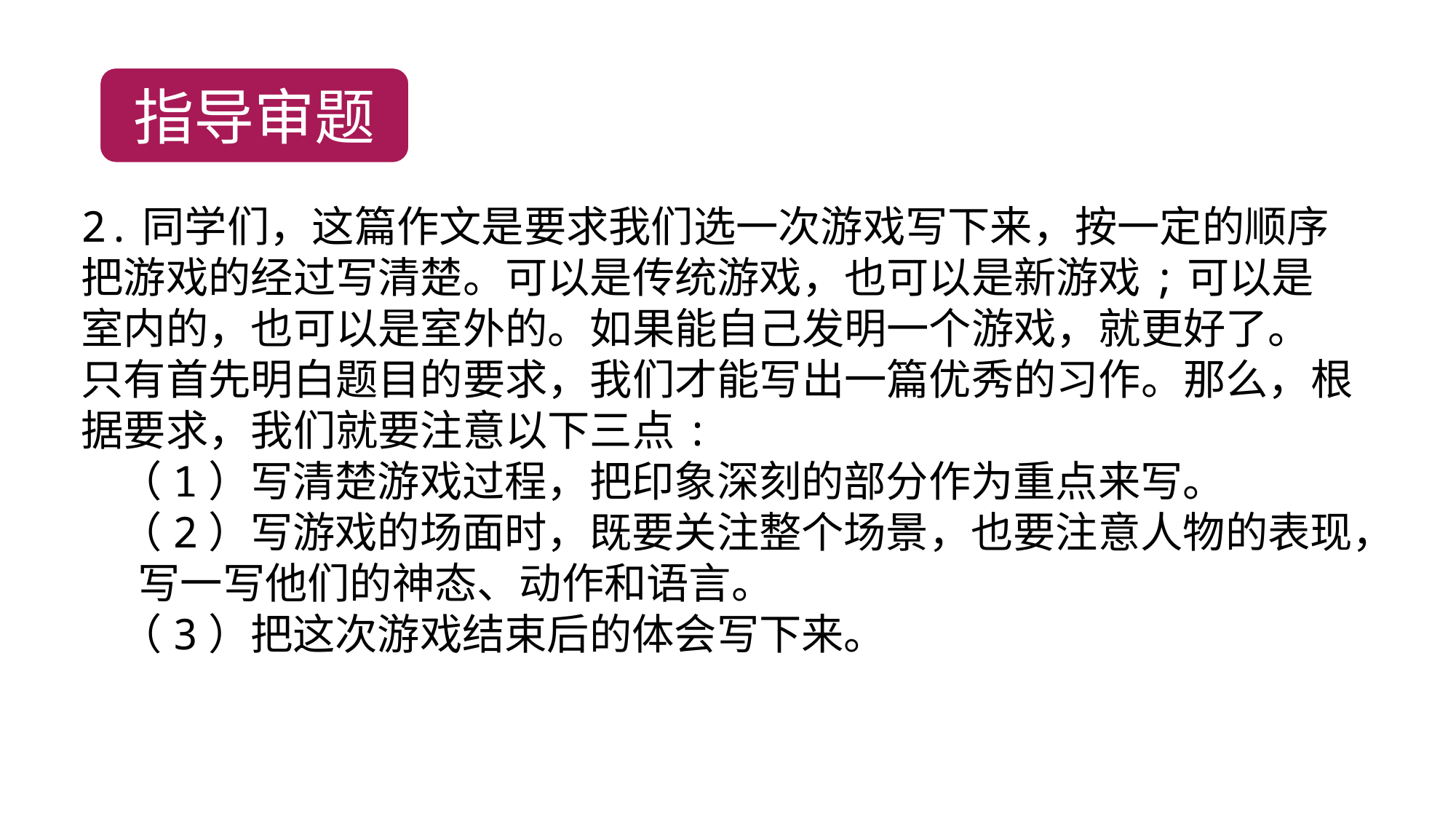

指导审题
2.同学们，这篇作文是要求我们选一次游戏写下来，按一定的顺序把游戏的经过写清楚。可以是传统游戏，也可以是新游戏;可以是室内的，也可以是室外的。如果能自己发明一个游戏，就更好了。
只有首先明白题目的要求，我们才能写出一篇优秀的习作。那么，根据要求，我们就要注意以下三点:
   （1）写清楚游戏过程，把印象深刻的部分作为重点来写。
   （2）写游戏的场面时，既要关注整个场景，也要注意人物的表现，      写一写他们的神态、动作和语言。
   （3）把这次游戏结束后的体会写下来。